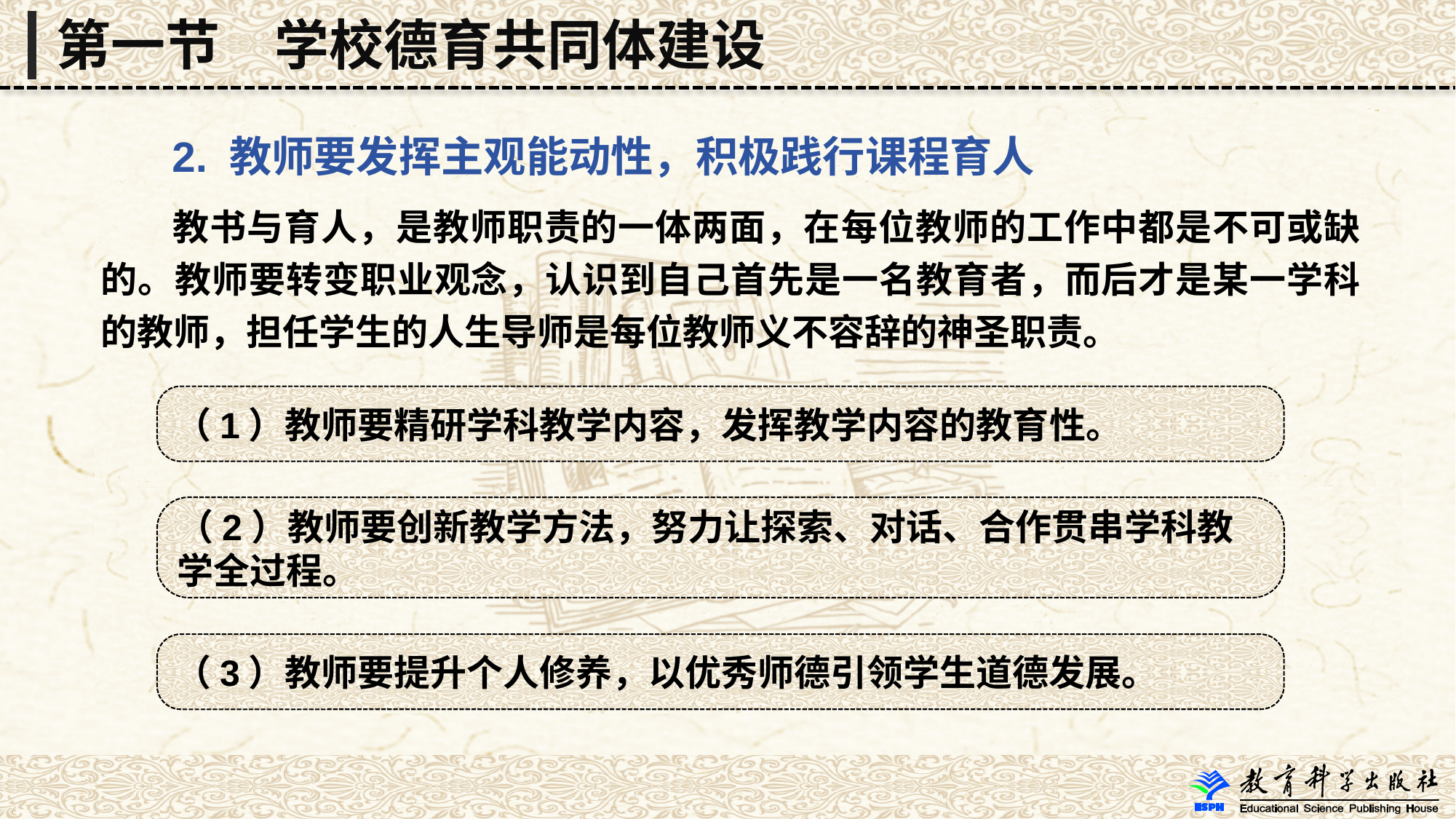

第一节　学校德育共同体建设
       2. 教师要发挥主观能动性，积极践行课程育人

       教书与育人，是教师职责的一体两面，在每位教师的工作中都是不可或缺的。教师要转变职业观念，认识到自己首先是一名教育者，而后才是某一学科的教师，担任学生的人生导师是每位教师义不容辞的神圣职责。
（1）教师要精研学科教学内容，发挥教学内容的教育性。
（2）教师要创新教学方法，努力让探索、对话、合作贯串学科教学全过程。
（3）教师要提升个人修养，以优秀师德引领学生道德发展。